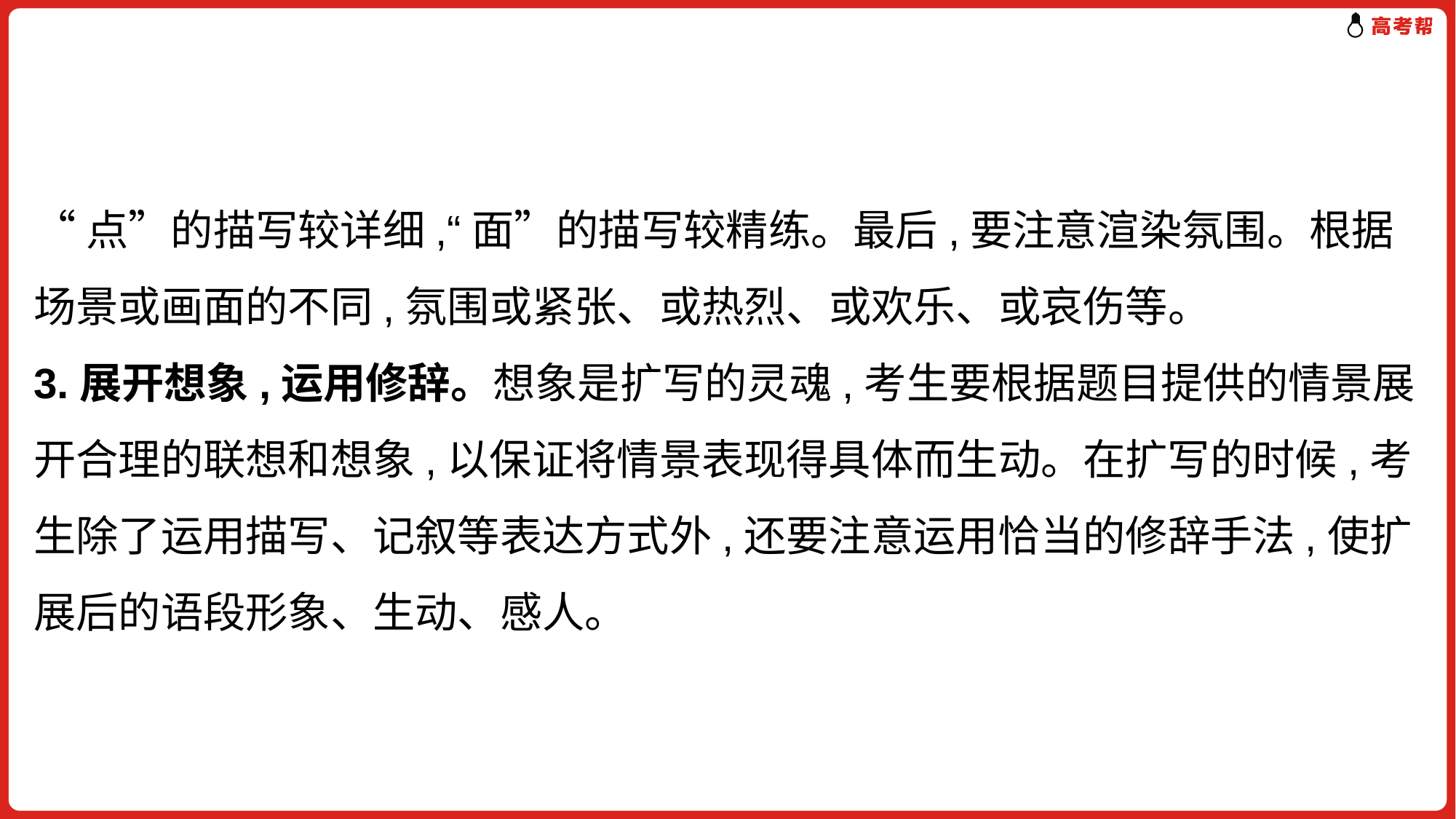

“点”的描写较详细,“面”的描写较精练。最后,要注意渲染氛围。根据场景或画面的不同,氛围或紧张、或热烈、或欢乐、或哀伤等。
3.展开想象,运用修辞。想象是扩写的灵魂,考生要根据题目提供的情景展开合理的联想和想象,以保证将情景表现得具体而生动。在扩写的时候,考生除了运用描写、记叙等表达方式外,还要注意运用恰当的修辞手法,使扩展后的语段形象、生动、感人。